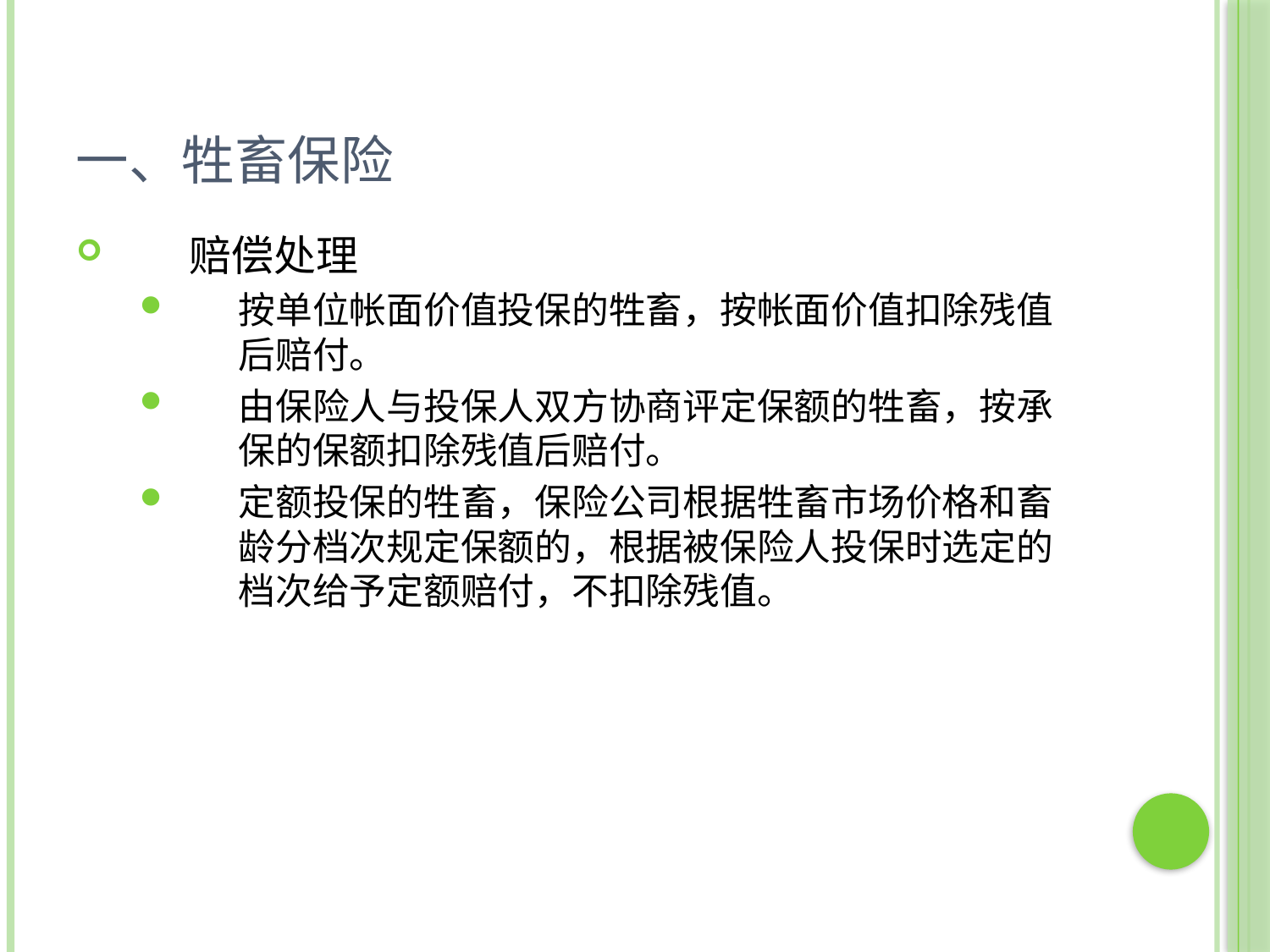

# 一、牲畜保险
赔偿处理
按单位帐面价值投保的牲畜，按帐面价值扣除残值后赔付。
由保险人与投保人双方协商评定保额的牲畜，按承保的保额扣除残值后赔付。
定额投保的牲畜，保险公司根据牲畜市场价格和畜龄分档次规定保额的，根据被保险人投保时选定的档次给予定额赔付，不扣除残值。